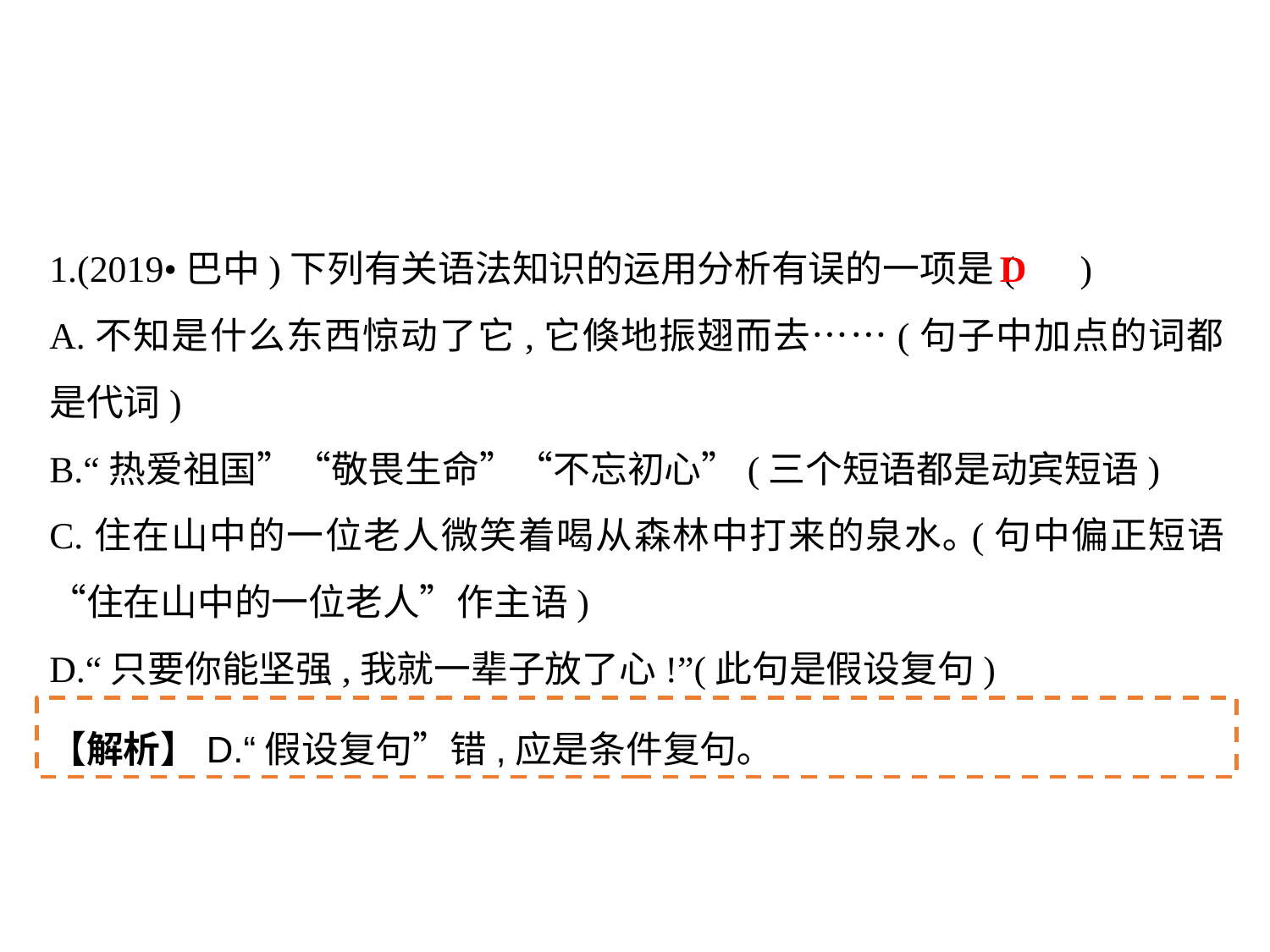

1.(2019•巴中)下列有关语法知识的运用分析有误的一项是(       )
A.不知是什么东西惊动了它,它倏地振翅而去……(句子中加点的词都是代词)
B.“热爱祖国”“敬畏生命”“不忘初心”(三个短语都是动宾短语)
C.住在山中的一位老人微笑着喝从森林中打来的泉水｡(句中偏正短语“住在山中的一位老人”作主语)
D.“只要你能坚强,我就一辈子放了心!”(此句是假设复句)
D
【解析】D.“假设复句”错,应是条件复句｡